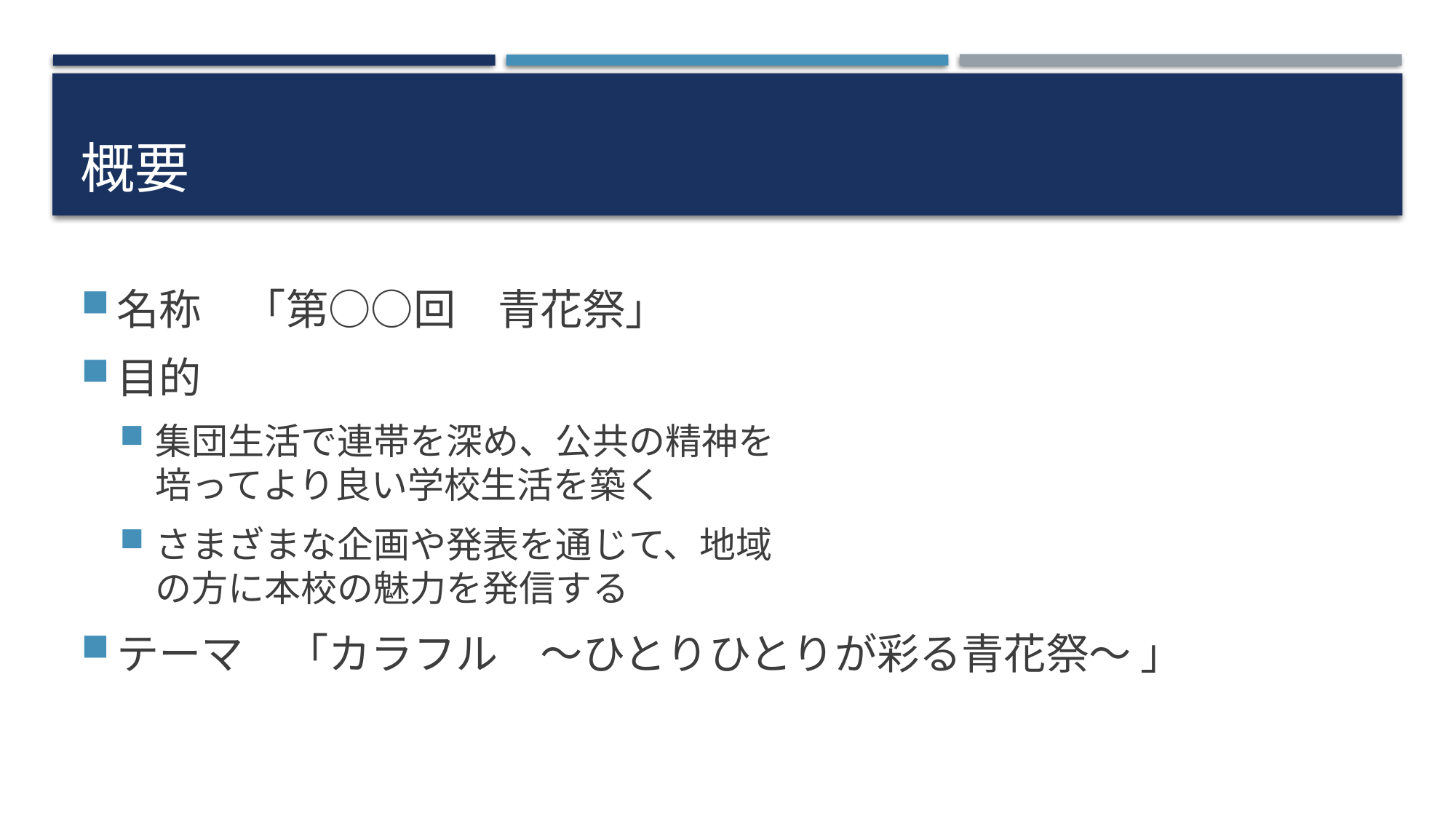

# 概要
名称　「第○○回　青花祭」
目的
集団生活で連帯を深め、公共の精神を
培ってより良い学校生活を築く
さまざまな企画や発表を通じて、地域
の方に本校の魅力を発信する
テーマ　「カラフル　～ひとりひとりが彩る青花祭～ 」